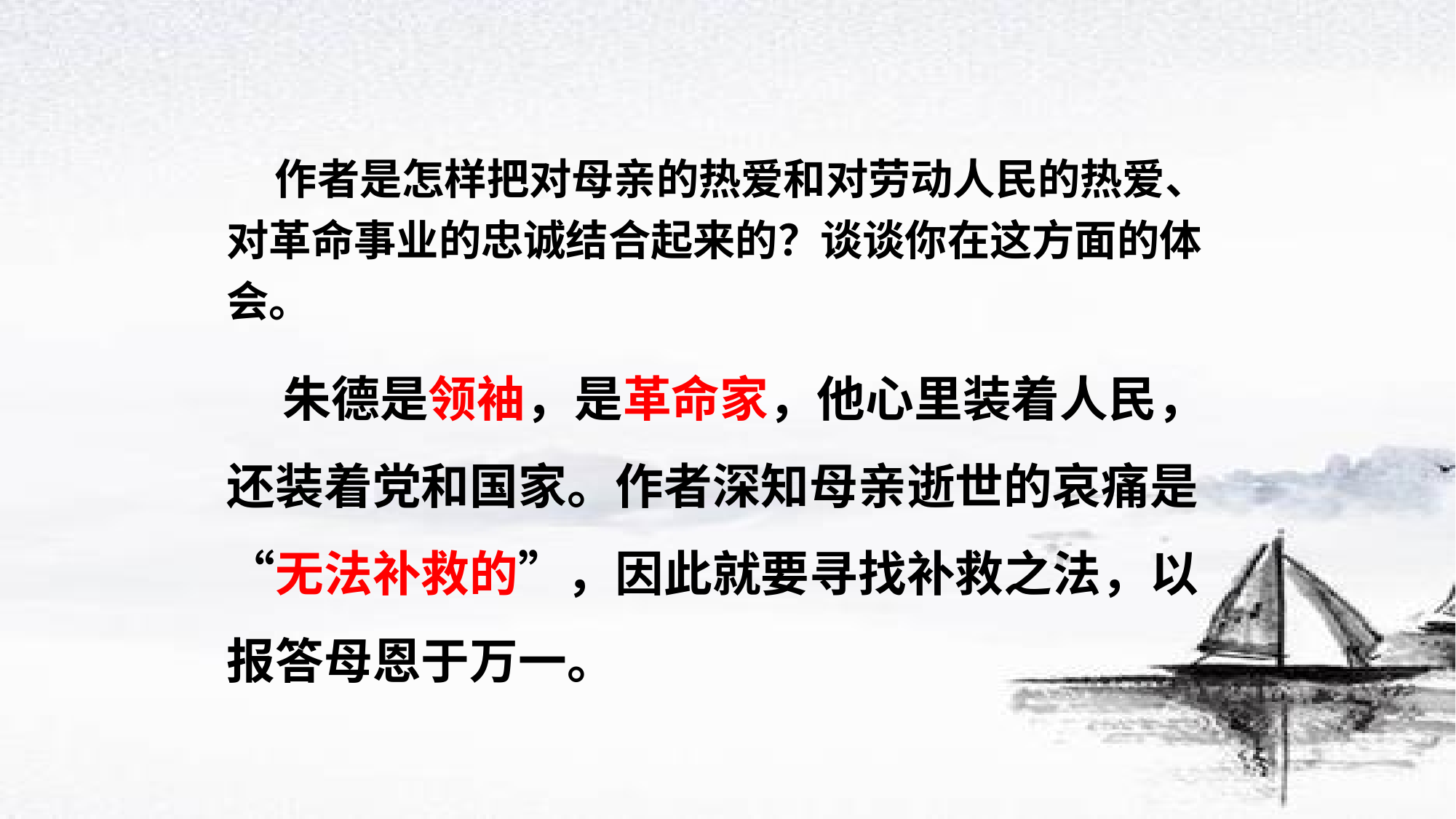

作者是怎样把对母亲的热爱和对劳动人民的热爱、对革命事业的忠诚结合起来的？谈谈你在这方面的体会。
    朱德是领袖，是革命家，他心里装着人民，还装着党和国家。作者深知母亲逝世的哀痛是“无法补救的”，因此就要寻找补救之法，以报答母恩于万一。